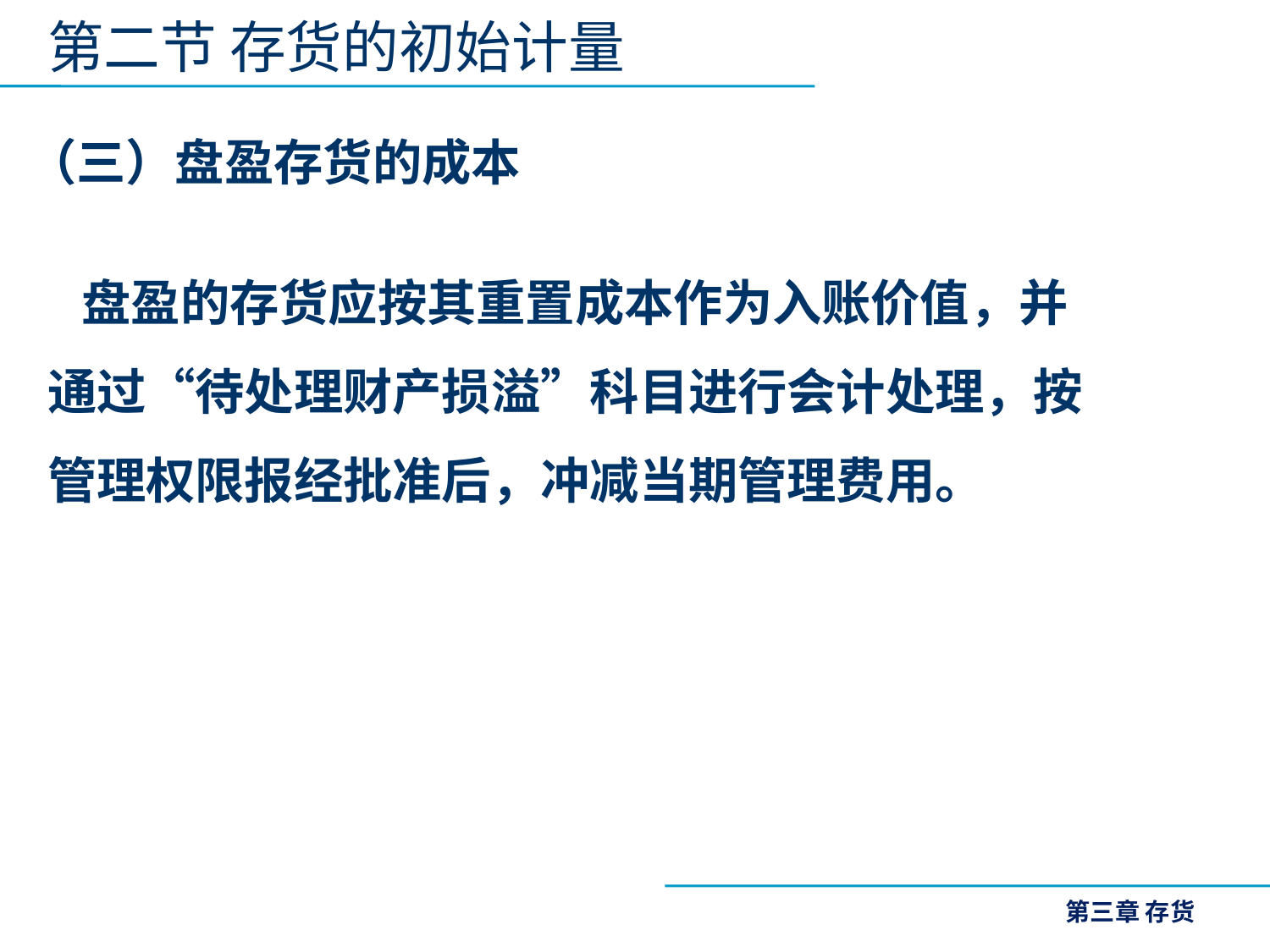

第二节 存货的初始计量
（三）盘盈存货的成本
  盘盈的存货应按其重置成本作为入账价值，并通过“待处理财产损溢”科目进行会计处理，按管理权限报经批准后，冲减当期管理费用。